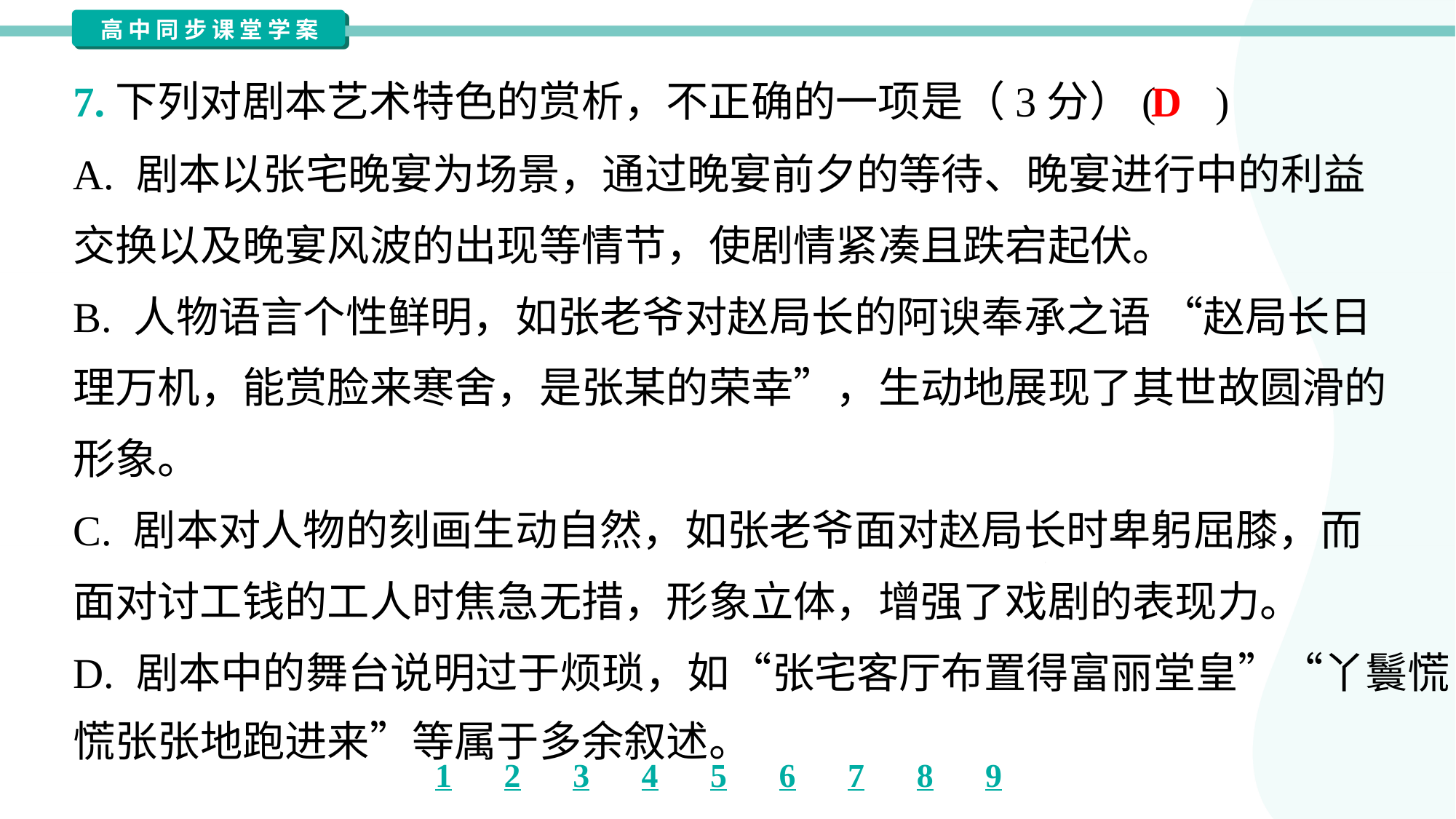

D
7.下列对剧本艺术特色的赏析，不正确的一项是（3分）(     )
A. 剧本以张宅晚宴为场景，通过晚宴前夕的等待、晚宴进行中的利益
交换以及晚宴风波的出现等情节，使剧情紧凑且跌宕起伏。
B. 人物语言个性鲜明，如张老爷对赵局长的阿谀奉承之语 “赵局长日
理万机，能赏脸来寒舍，是张某的荣幸”，生动地展现了其世故圆滑的
形象。
C. 剧本对人物的刻画生动自然，如张老爷面对赵局长时卑躬屈膝，而
面对讨工钱的工人时焦急无措，形象立体，增强了戏剧的表现力。
D. 剧本中的舞台说明过于烦琐，如“张宅客厅布置得富丽堂皇”“丫鬟慌
慌张张地跑进来”等属于多余叙述。